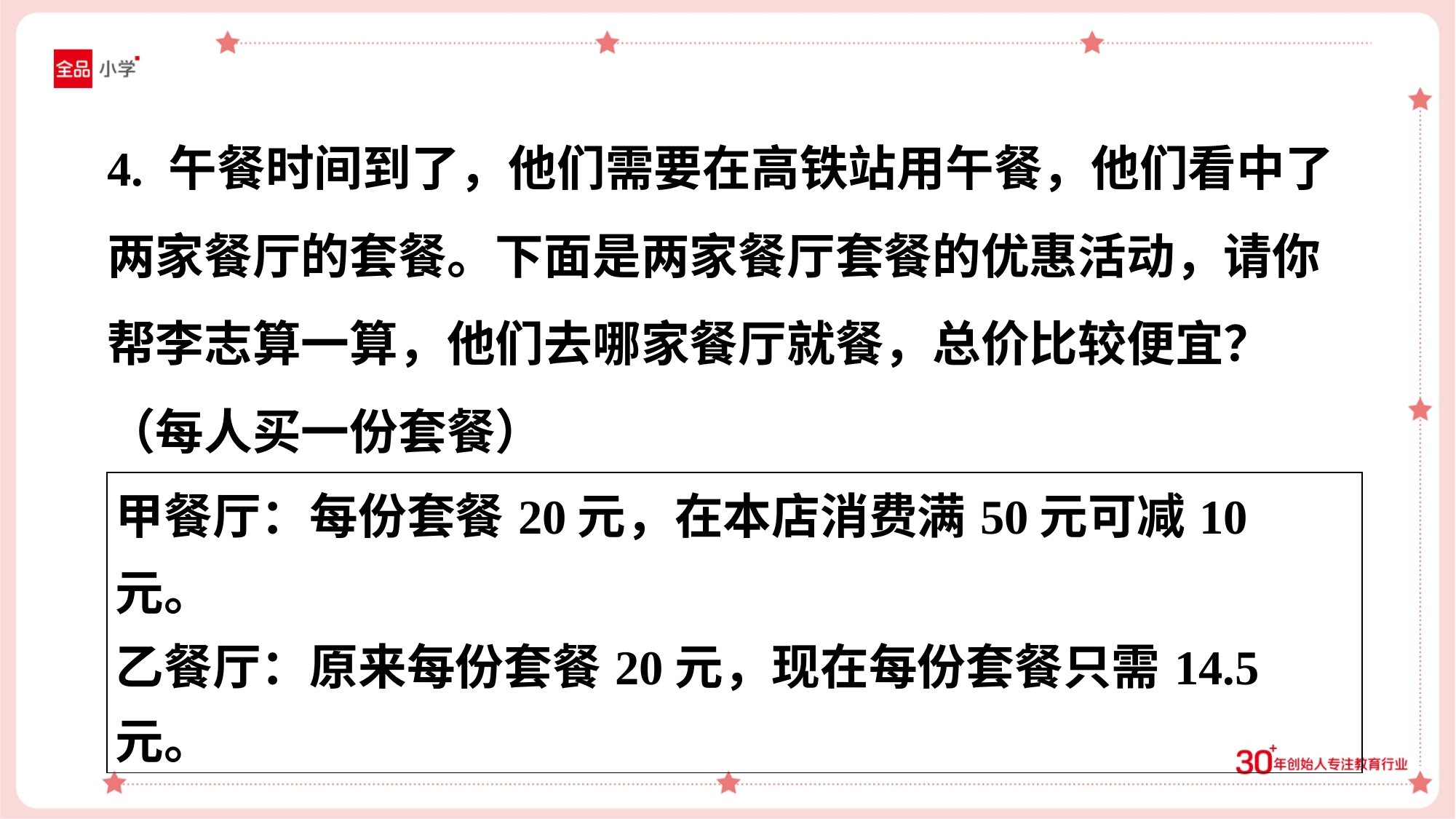

4. 午餐时间到了，他们需要在高铁站用午餐，他们看中了
两家餐厅的套餐。下面是两家餐厅套餐的优惠活动，请你
帮李志算一算，他们去哪家餐厅就餐，总价比较便宜？
（每人买一份套餐）
| 甲餐厅：每份套餐20元，在本店消费满50元可减10元。 乙餐厅：原来每份套餐20元，现在每份套餐只需14.5元。 |
| --- |